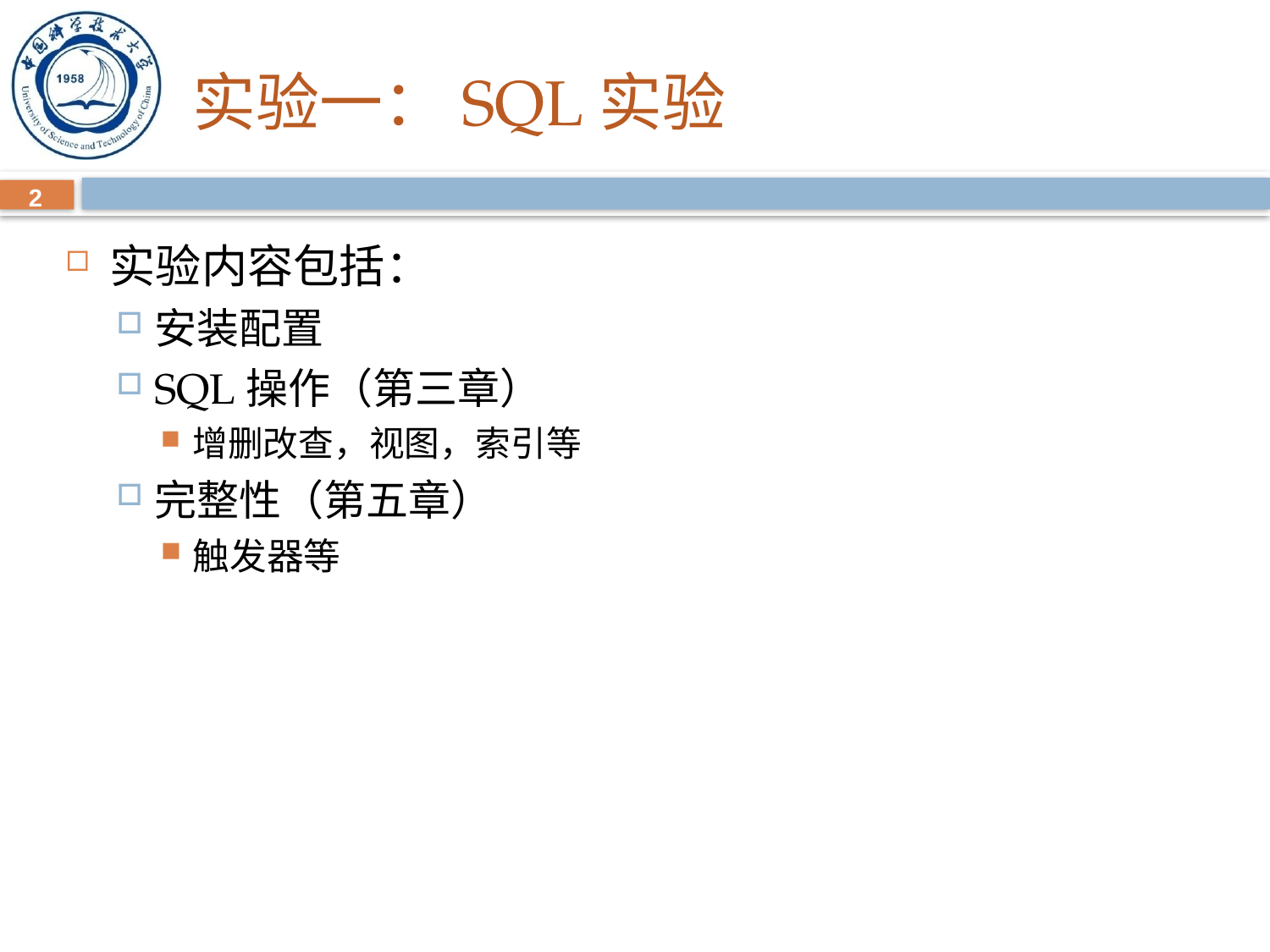

# 实验一：SQL实验
2
实验内容包括：
安装配置
SQL操作（第三章）
增删改查，视图，索引等
完整性（第五章）
触发器等